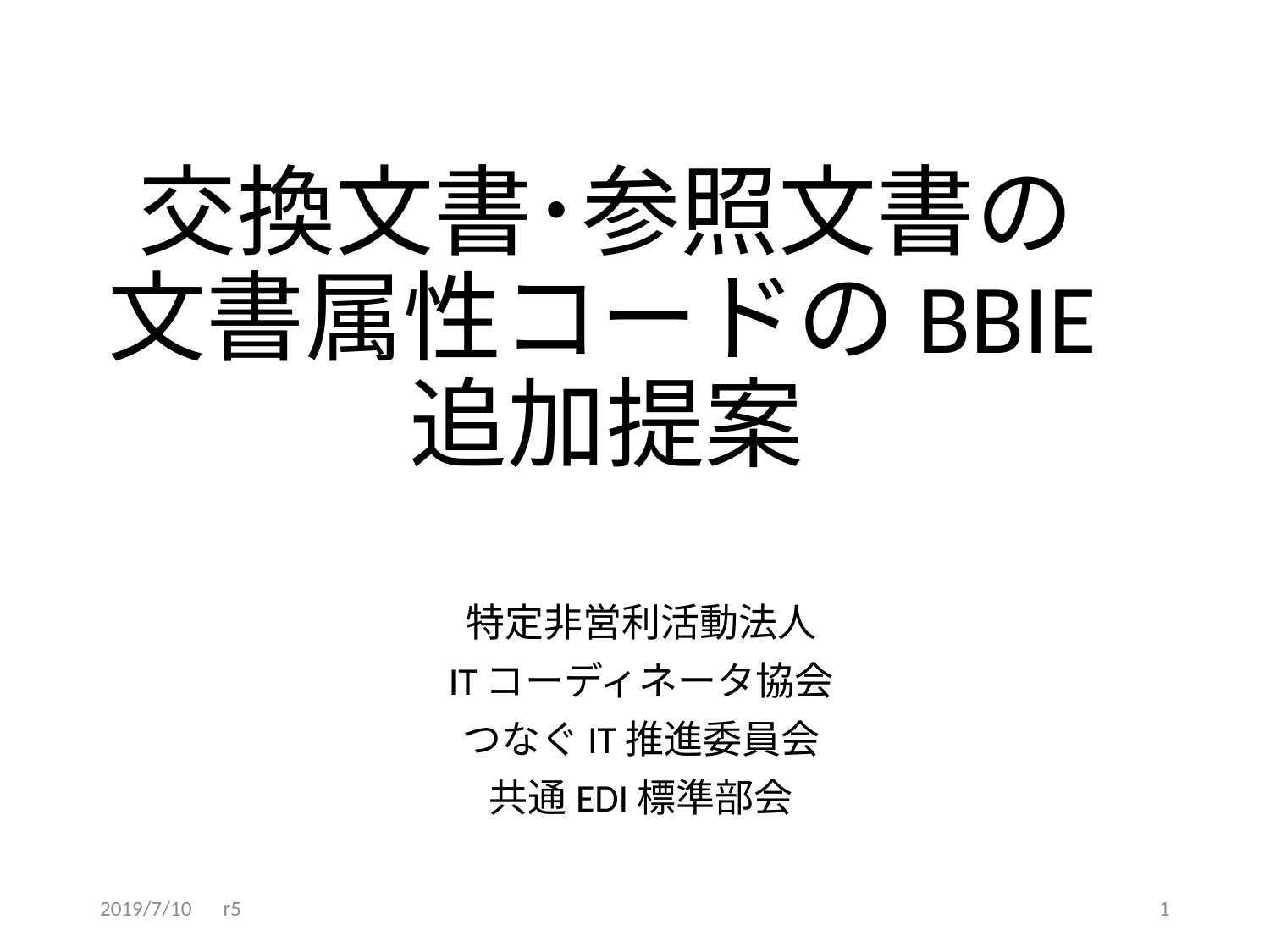

# 交換文書･参照文書の文書属性コードのBBIE追加提案
特定非営利活動法人
ITコーディネータ協会
つなぐIT推進委員会
共通EDI標準部会
2019/7/10　r5
1